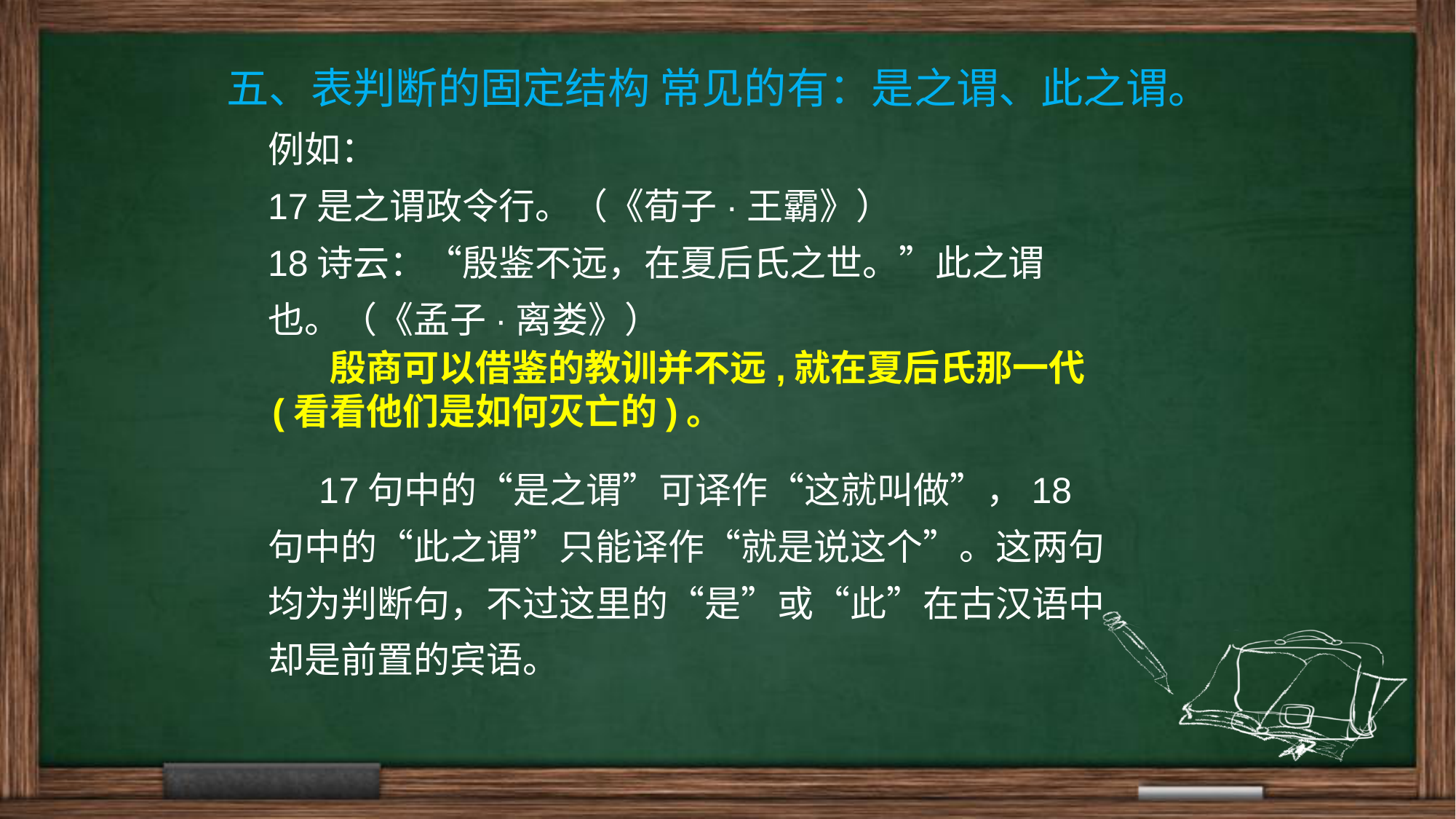

# 五、表判断的固定结构 常见的有：是之谓、此之谓。
例如：
17是之谓政令行。（《荀子·王霸》）
18诗云：“殷鉴不远，在夏后氏之世。”此之谓也。（《孟子·离娄》）

     17句中的“是之谓”可译作“这就叫做”，18句中的“此之谓”只能译作“就是说这个”。这两句均为判断句，不过这里的“是”或“此”在古汉语中却是前置的宾语。

      殷商可以借鉴的教训并不远,就在夏后氏那一代(看看他们是如何灭亡的)。